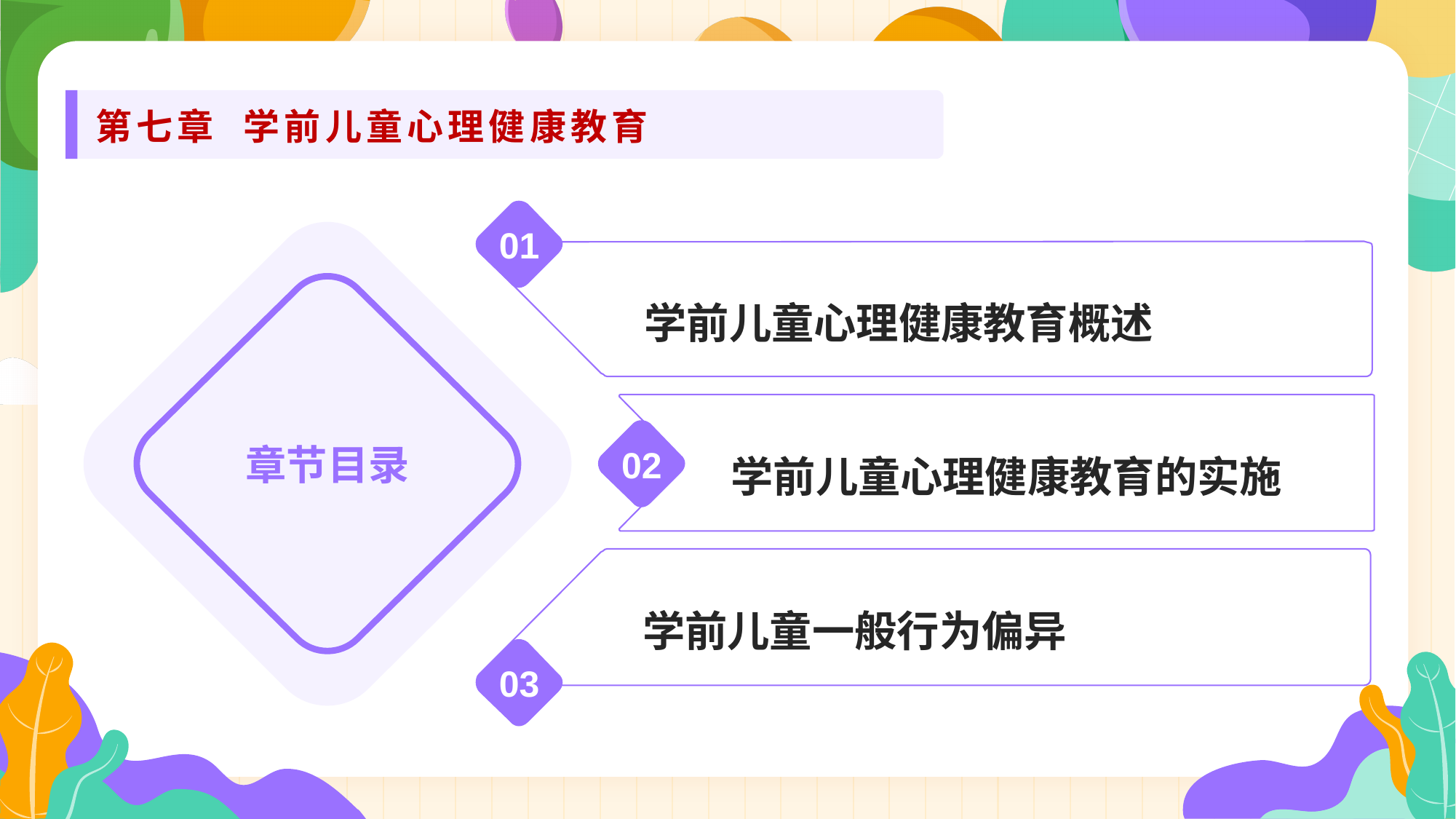

第七章  学前儿童心理健康教育
01

 学前儿童心理健康教育概述
章节目录
学前儿童心理健康教育的实施
02
 学前儿童一般行为偏异
03